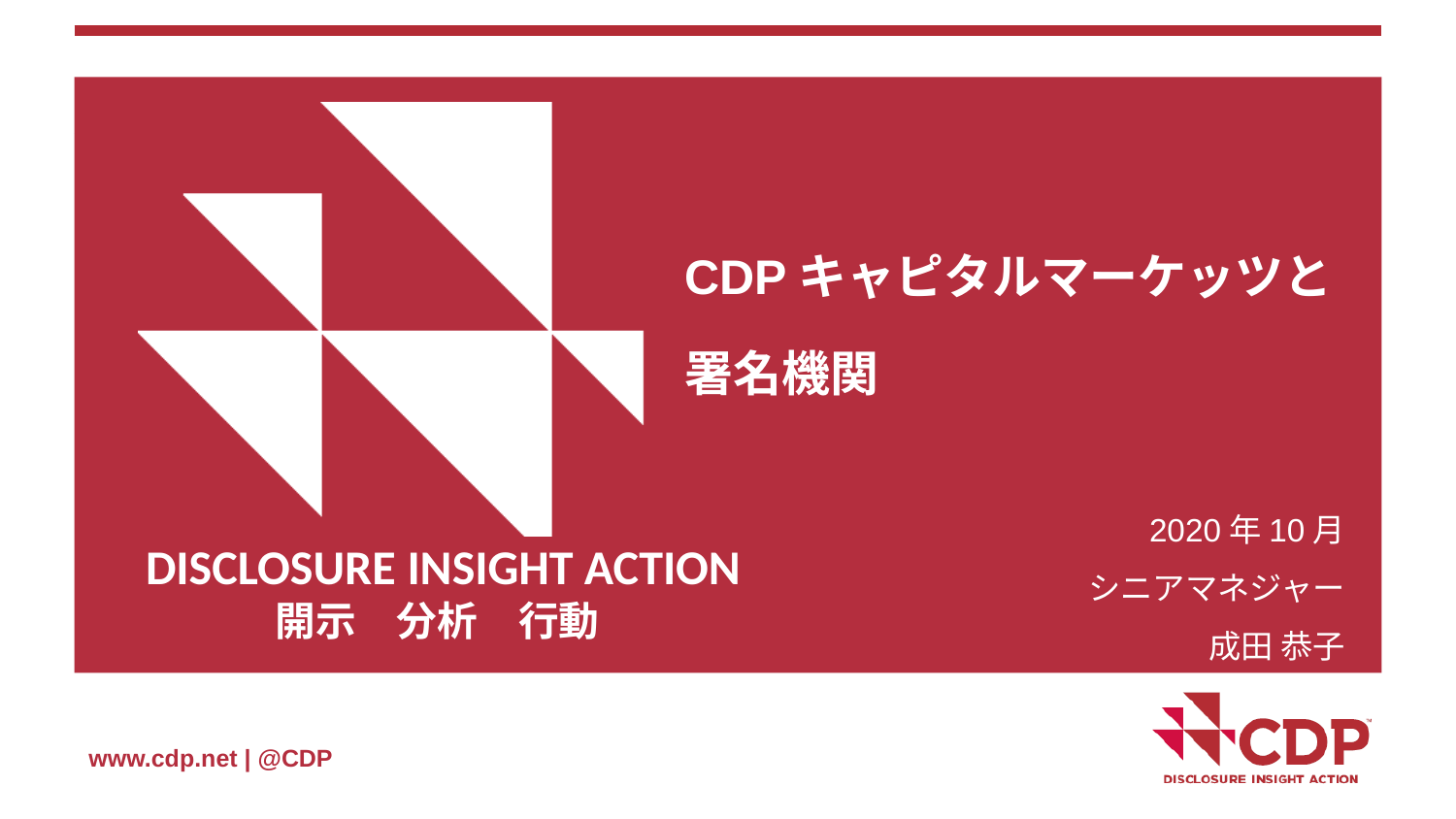

CDPキャピタルマーケッツと
署名機関
2020年10月
シニアマネジャー
成田 恭子

DISCLOSURE INSIGHT ACTION
開示　分析　行動